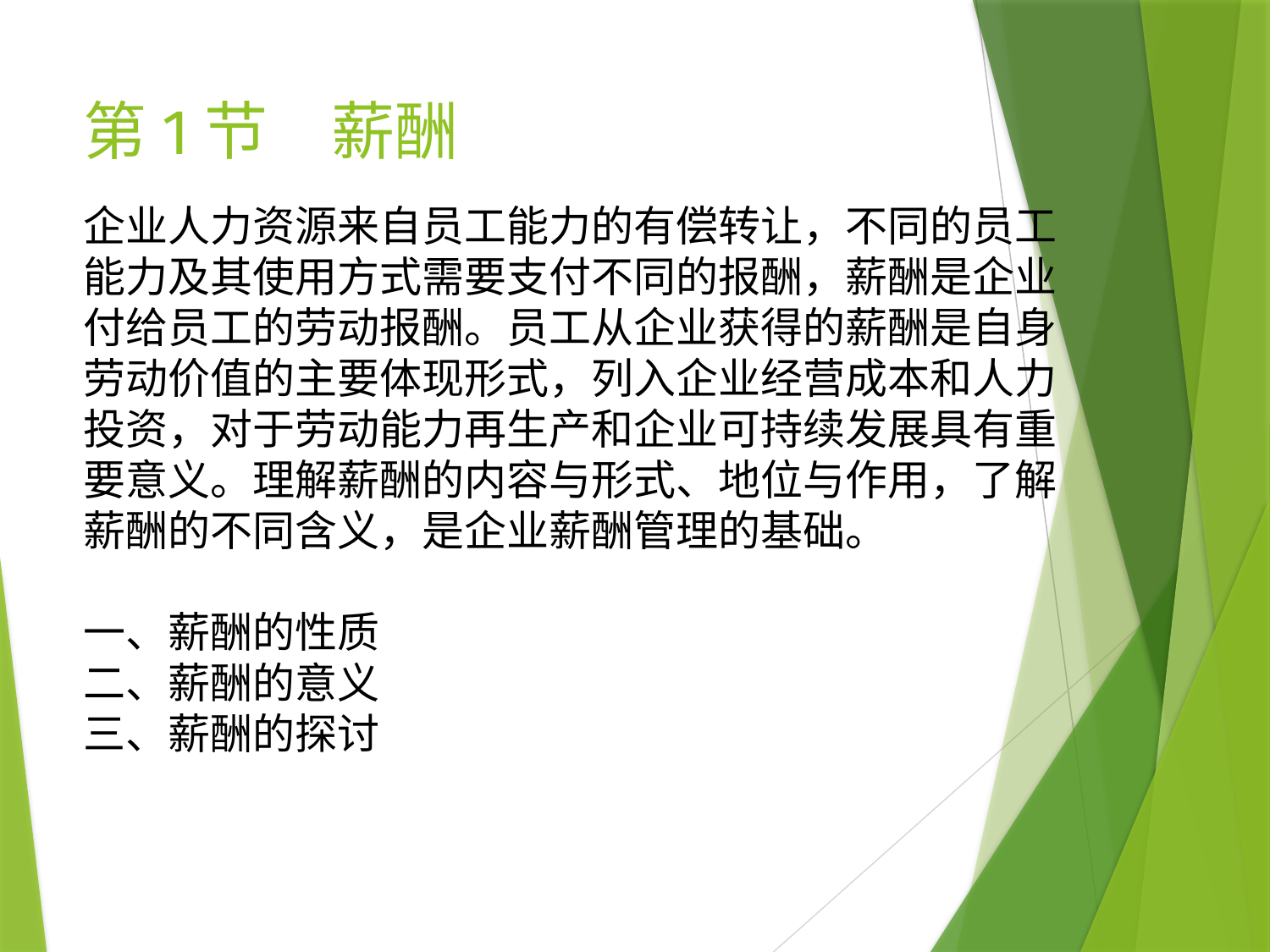

# 第1节　薪酬
企业人力资源来自员工能力的有偿转让，不同的员工能力及其使用方式需要支付不同的报酬，薪酬是企业付给员工的劳动报酬。员工从企业获得的薪酬是自身劳动价值的主要体现形式，列入企业经营成本和人力投资，对于劳动能力再生产和企业可持续发展具有重要意义。理解薪酬的内容与形式、地位与作用，了解薪酬的不同含义，是企业薪酬管理的基础。

一、薪酬的性质
二、薪酬的意义
三、薪酬的探讨